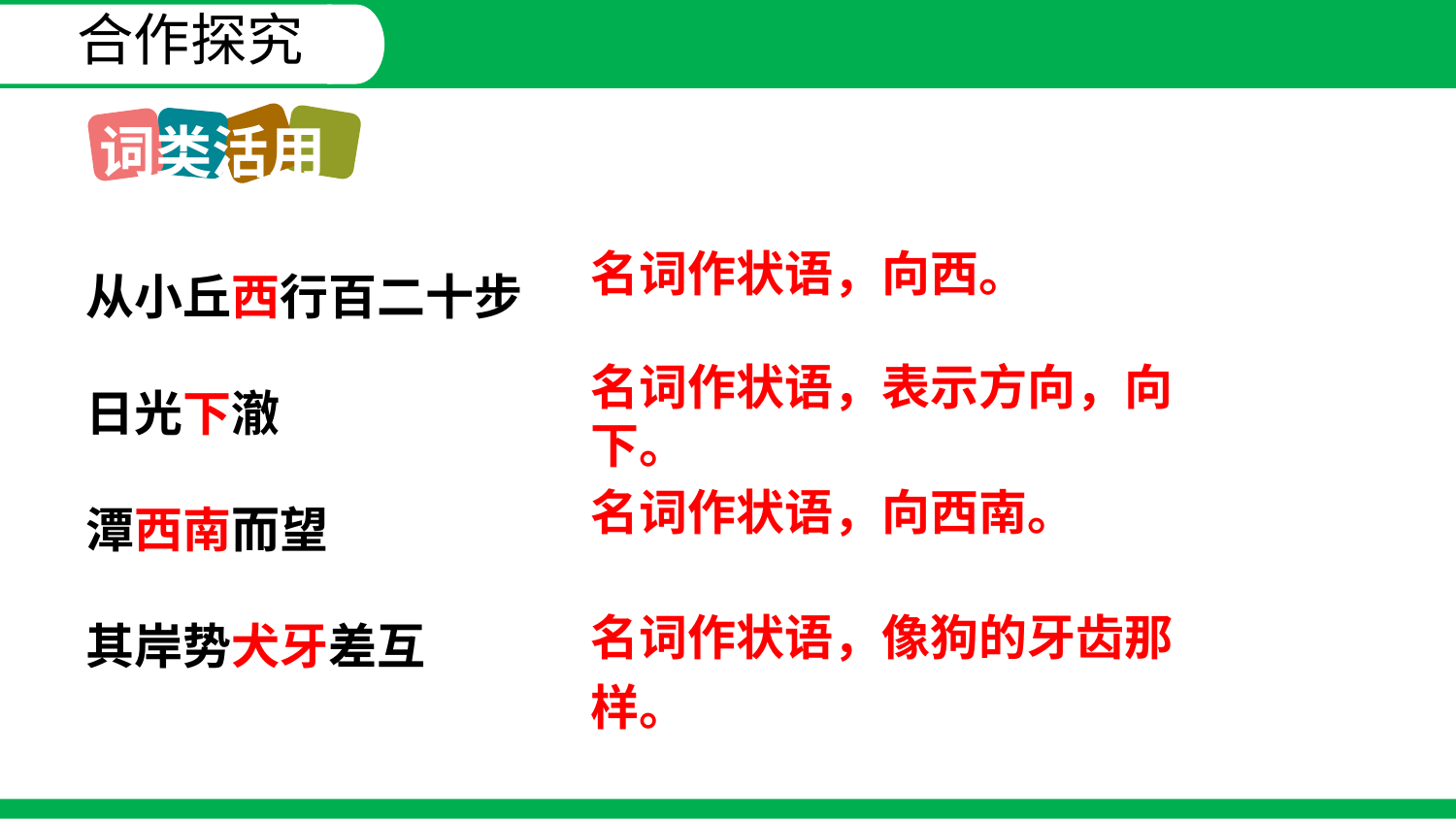

合作探究
词类活用

从小丘西行百二十步
日光下澈
潭西南而望
其岸势犬牙差互
名词作状语，向西。
名词作状语，表示方向，向下。
名词作状语，向西南。
名词作状语，像狗的牙齿那样。